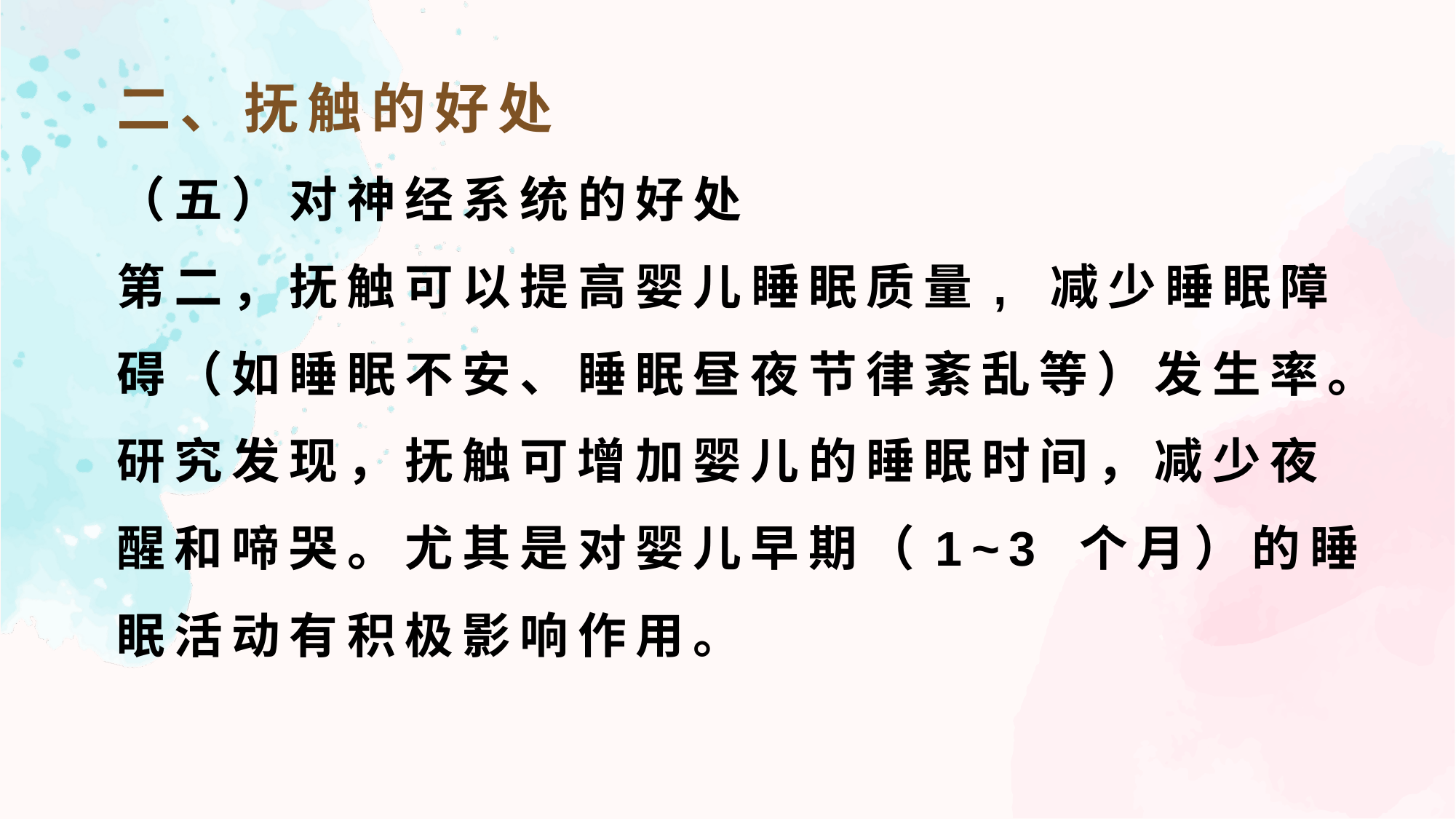

二、抚触的好处
（五）对神经系统的好处
第二，抚触可以提高婴儿睡眠质量, 减少睡眠障碍（如睡眠不安、睡眠昼夜节律紊乱等）发生率。研究发现，抚触可增加婴儿的睡眠时间，减少夜醒和啼哭。尤其是对婴儿早期（1~3 个月）的睡眠活动有积极影响作用。